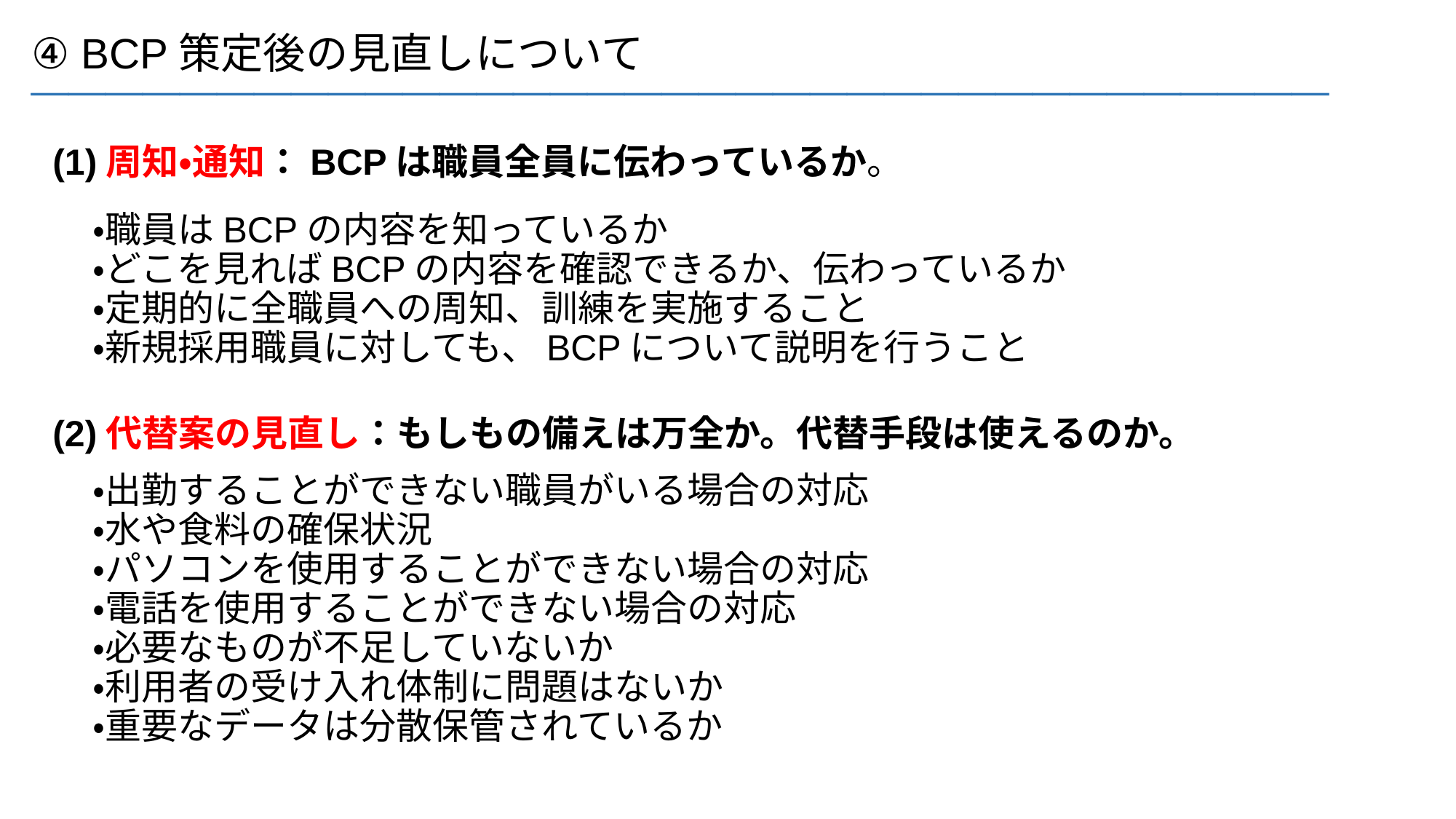

___________________________________
④ BCP策定後の見直しについて
(1)周知・通知：BCPは職員全員に伝わっているか。
・職員はBCPの内容を知っているか
・どこを見ればBCPの内容を確認できるか、伝わっているか
・定期的に全職員への周知、訓練を実施すること
・新規採用職員に対しても、BCPについて説明を行うこと
(2)代替案の見直し：もしもの備えは万全か。代替手段は使えるのか。

・出勤することができない職員がいる場合の対応
・水や食料の確保状況
・パソコンを使用することができない場合の対応
・電話を使用することができない場合の対応
・必要なものが不足していないか
・利用者の受け入れ体制に問題はないか
・重要なデータは分散保管されているか